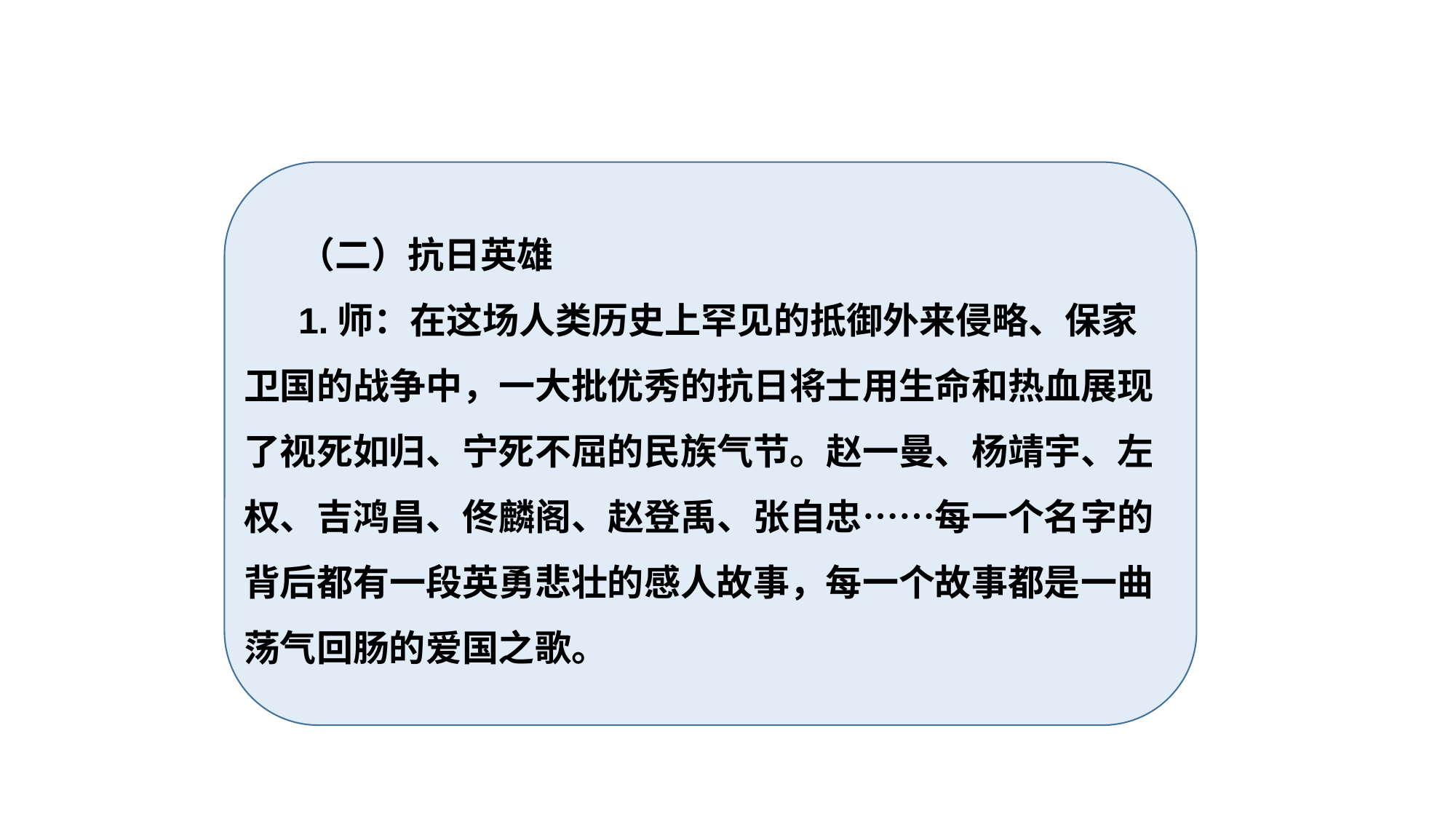

（二）抗日英雄
1.师：在这场人类历史上罕见的抵御外来侵略、保家卫国的战争中，一大批优秀的抗日将士用生命和热血展现了视死如归、宁死不屈的民族气节。赵一曼、杨靖宇、左权、吉鸿昌、佟麟阁、赵登禹、张自忠……每一个名字的背后都有一段英勇悲壮的感人故事，每一个故事都是一曲荡气回肠的爱国之歌。